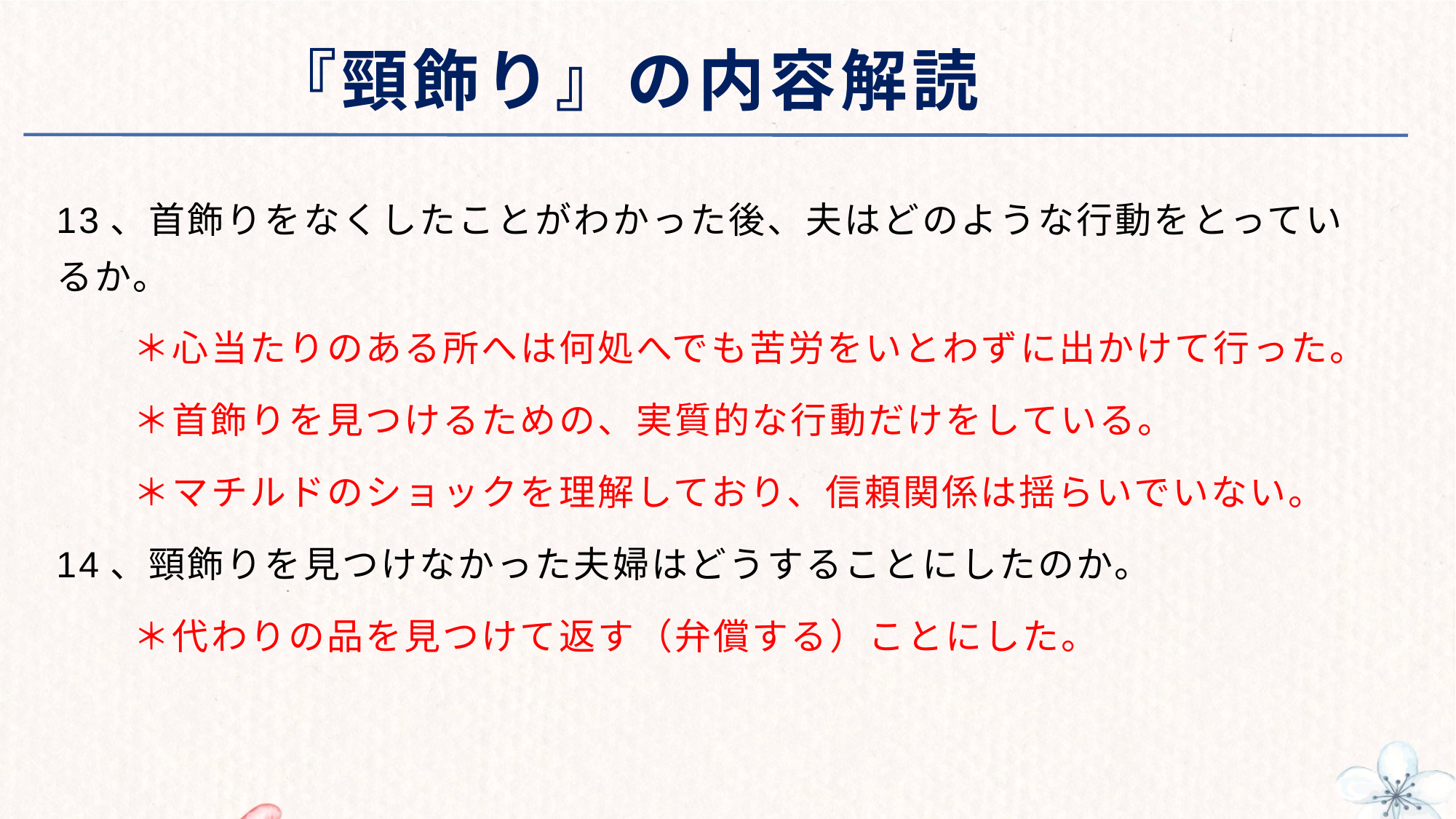

# 『頸飾り』の内容解読
13、首飾りをなくしたことがわかった後、夫はどのような行動をとっているか。
　　＊心当たりのある所へは何処へでも苦労をいとわずに出かけて行った。
　　＊首飾りを見つけるための、実質的な行動だけをしている。
　　＊マチルドのショックを理解しており、信頼関係は揺らいでいない。
14、頸飾りを見つけなかった夫婦はどうすることにしたのか。
　　＊代わりの品を見つけて返す（弁償する）ことにした。